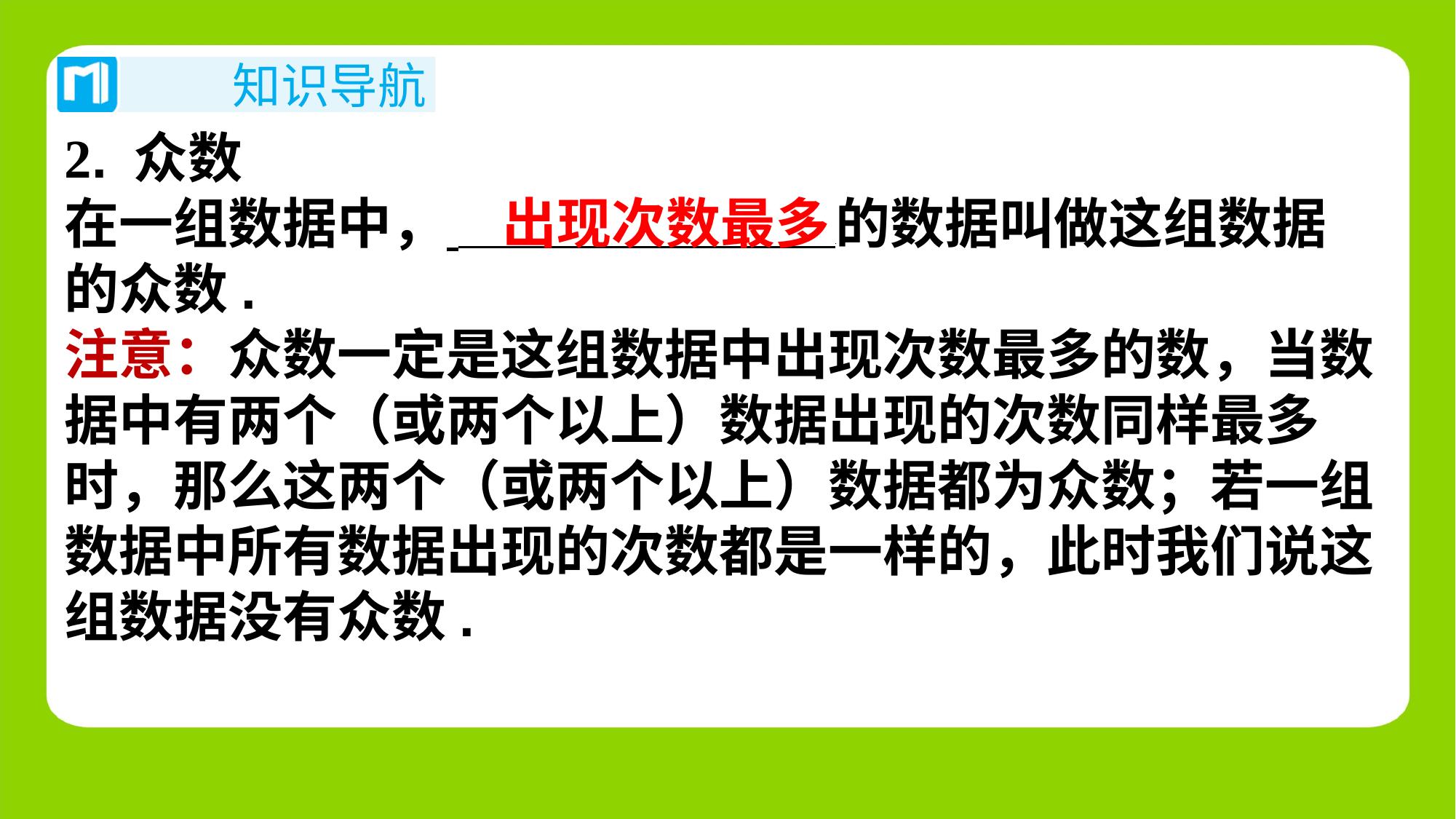

2. 众数
在一组数据中，                                                          ⁠的数据叫做这组数据
的众数.
注意：众数一定是这组数据中出现次数最多的数，当数
据中有两个（或两个以上）数据出现的次数同样最多
时，那么这两个（或两个以上）数据都为众数；若一组
数据中所有数据出现的次数都是一样的，此时我们说这
组数据没有众数.
出现次数最多